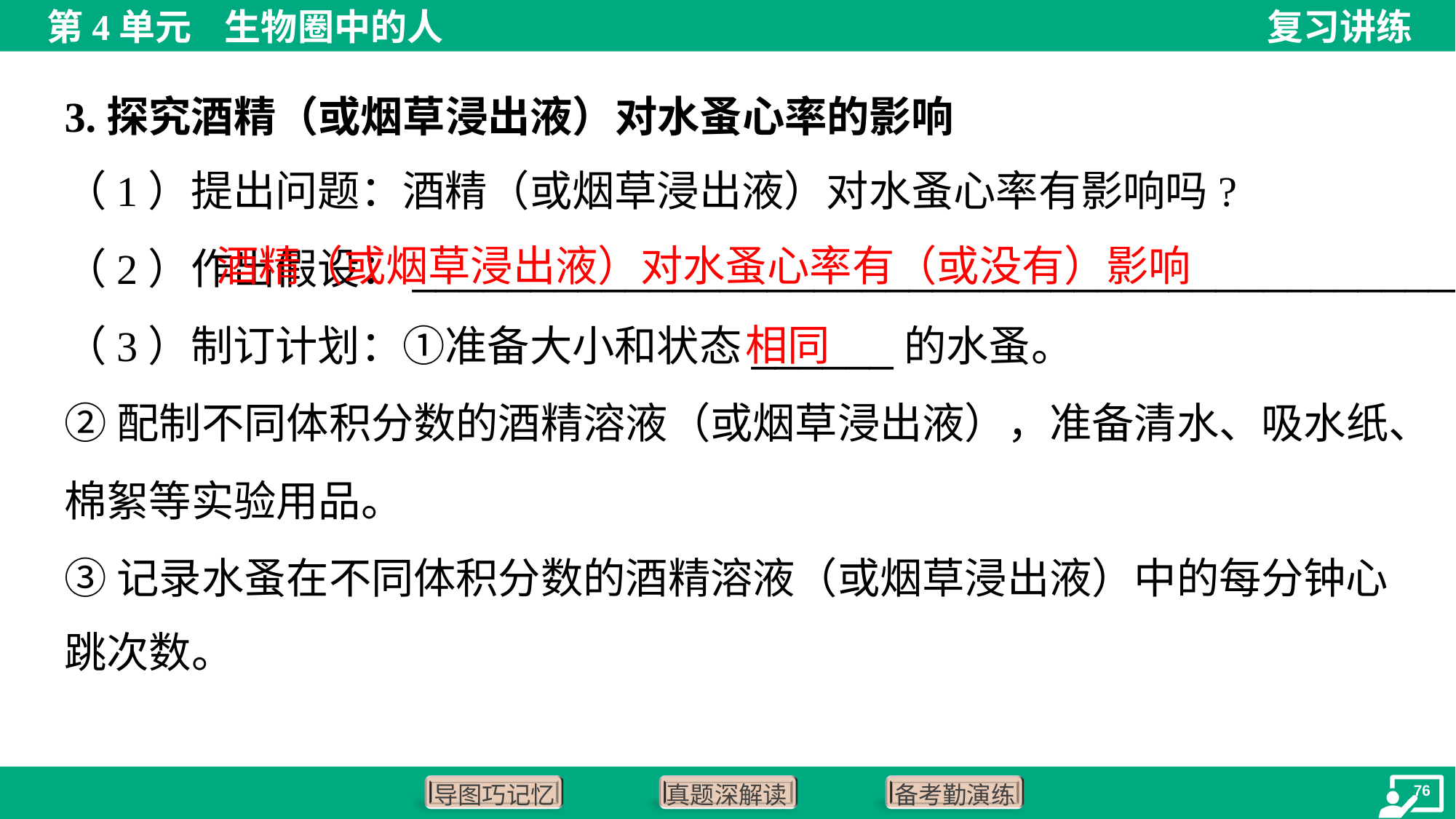

3.探究酒精（或烟草浸出液）对水蚤心率的影响
（1）提出问题：酒精（或烟草浸出液）对水蚤心率有影响吗?
               酒精（或烟草浸出液）对水蚤心率有（或没有）影响
（2）作出假设：______________________________________________。
（3）制订计划：①准备大小和状态______的水蚤。
②配制不同体积分数的酒精溶液（或烟草浸出液），准备清水、吸水纸、
棉絮等实验用品。
③记录水蚤在不同体积分数的酒精溶液（或烟草浸出液）中的每分钟心
跳次数。
相同